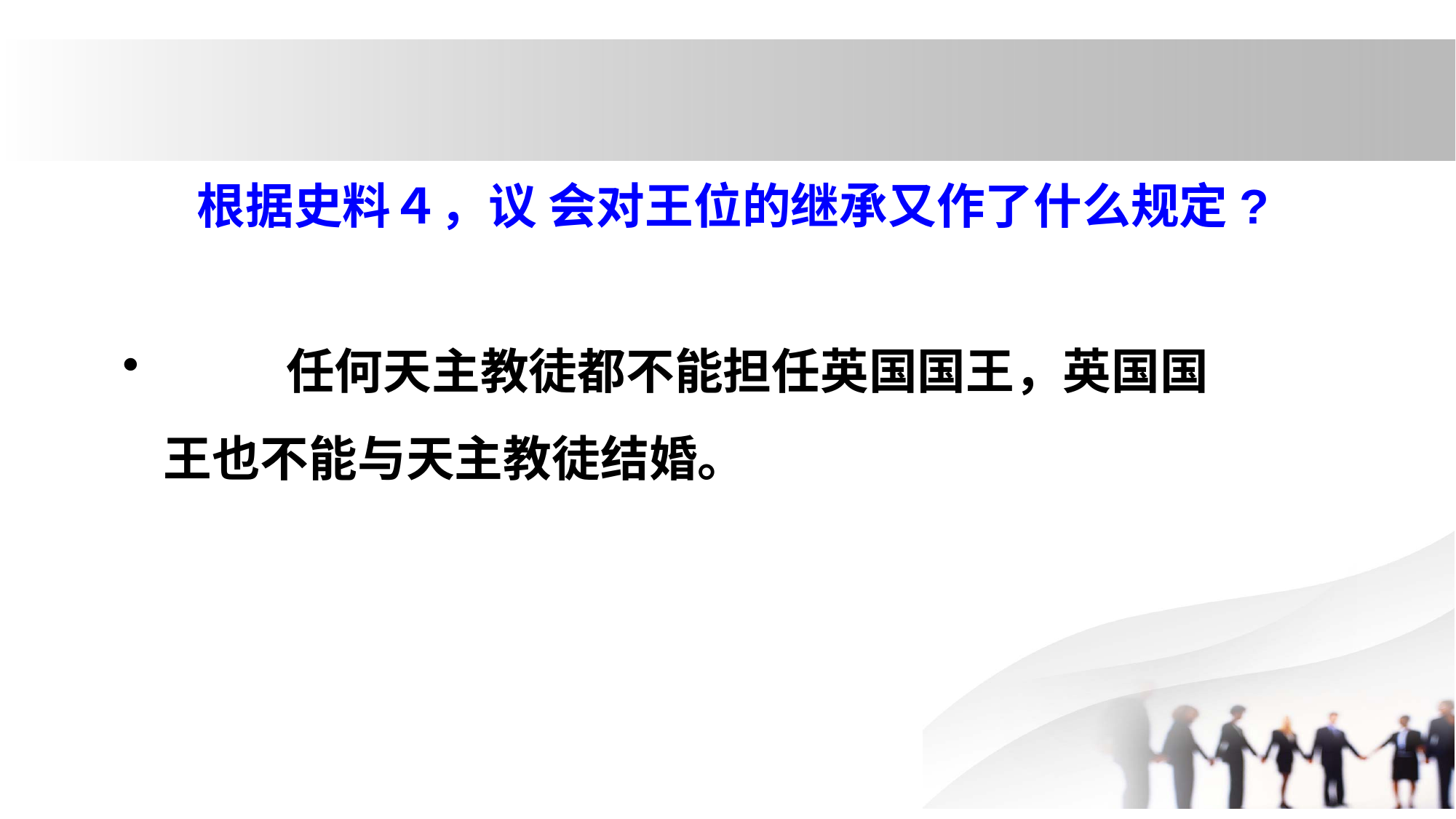

# 根据史料４，议 会对王位的继承又作了什么规定?

          任何天主教徒都不能担任英国国王，英国国王也不能与天主教徒结婚。